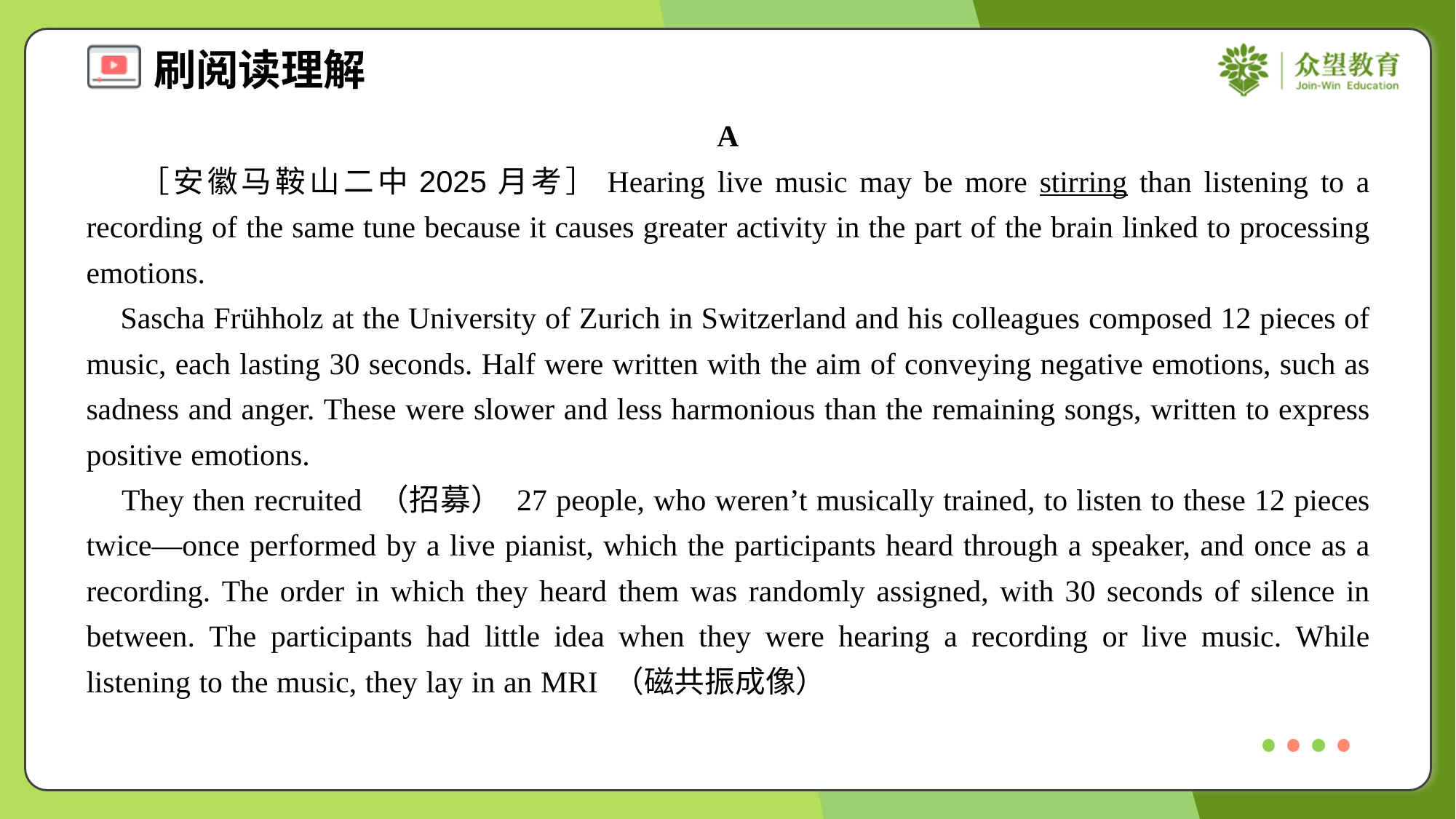

A
    ［安徽马鞍山二中2025月考］Hearing live music may be more stirring than listening to a recording of the same tune because it causes greater activity in the part of the brain linked to processing emotions.
    Sascha Frühholz at the University of Zurich in Switzerland and his colleagues composed 12 pieces of music, each lasting 30 seconds. Half were written with the aim of conveying negative emotions, such as sadness and anger. These were slower and less harmonious than the remaining songs, written to express positive emotions.
    They then recruited （招募） 27 people, who weren’t musically trained, to listen to these 12 pieces twice—once performed by a live pianist, which the participants heard through a speaker, and once as a recording. The order in which they heard them was randomly assigned, with 30 seconds of silence in between. The participants had little idea when they were hearing a recording or live music. While listening to the music, they lay in an MRI （磁共振成像）